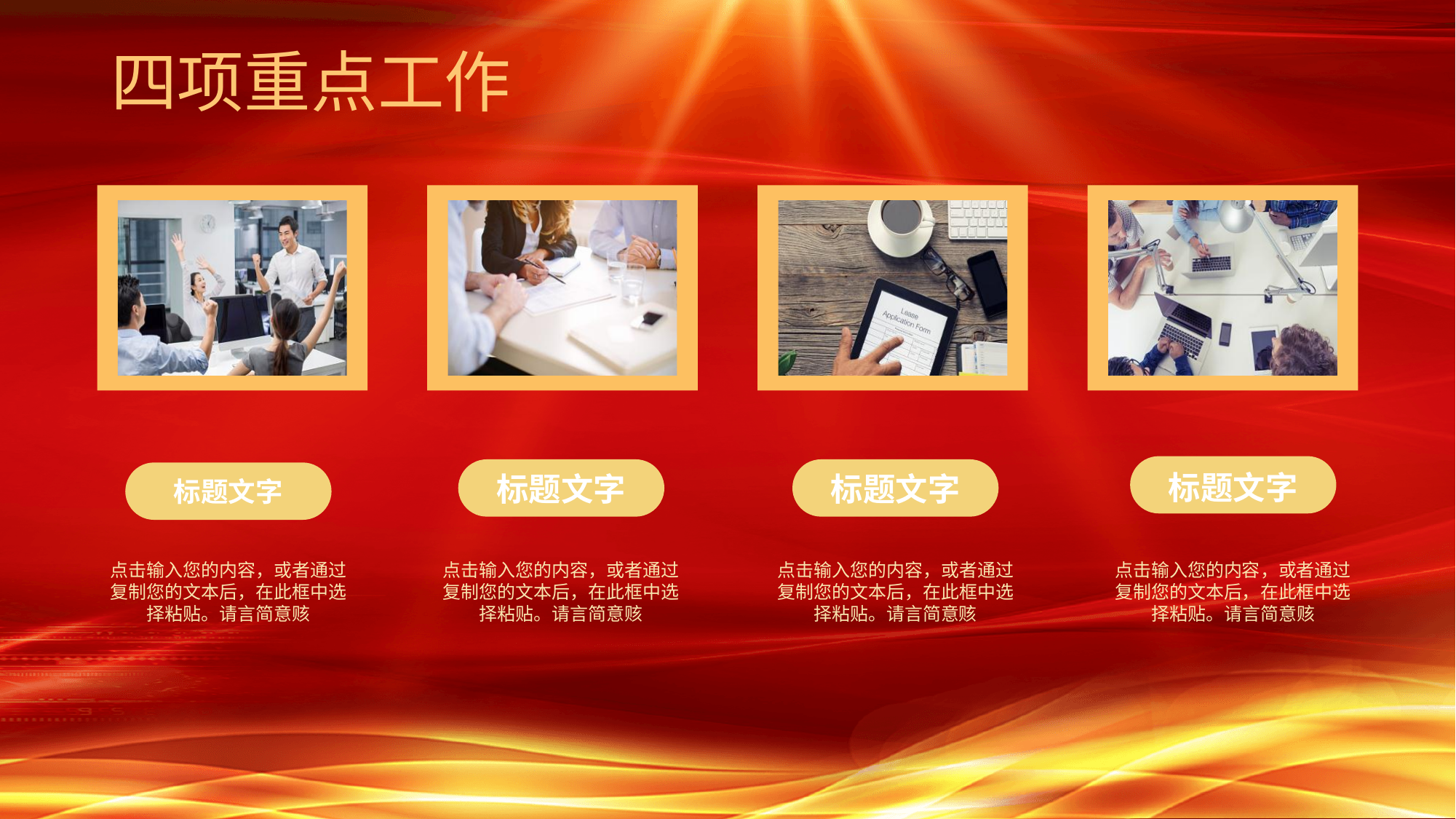

四项重点工作

标题文字

标题文字

标题文字

标题文字

点击输入您的内容，或者通过复制您的文本后，在此框中选择粘贴。请言简意赅
点击输入您的内容，或者通过复制您的文本后，在此框中选择粘贴。请言简意赅
点击输入您的内容，或者通过复制您的文本后，在此框中选择粘贴。请言简意赅
点击输入您的内容，或者通过复制您的文本后，在此框中选择粘贴。请言简意赅